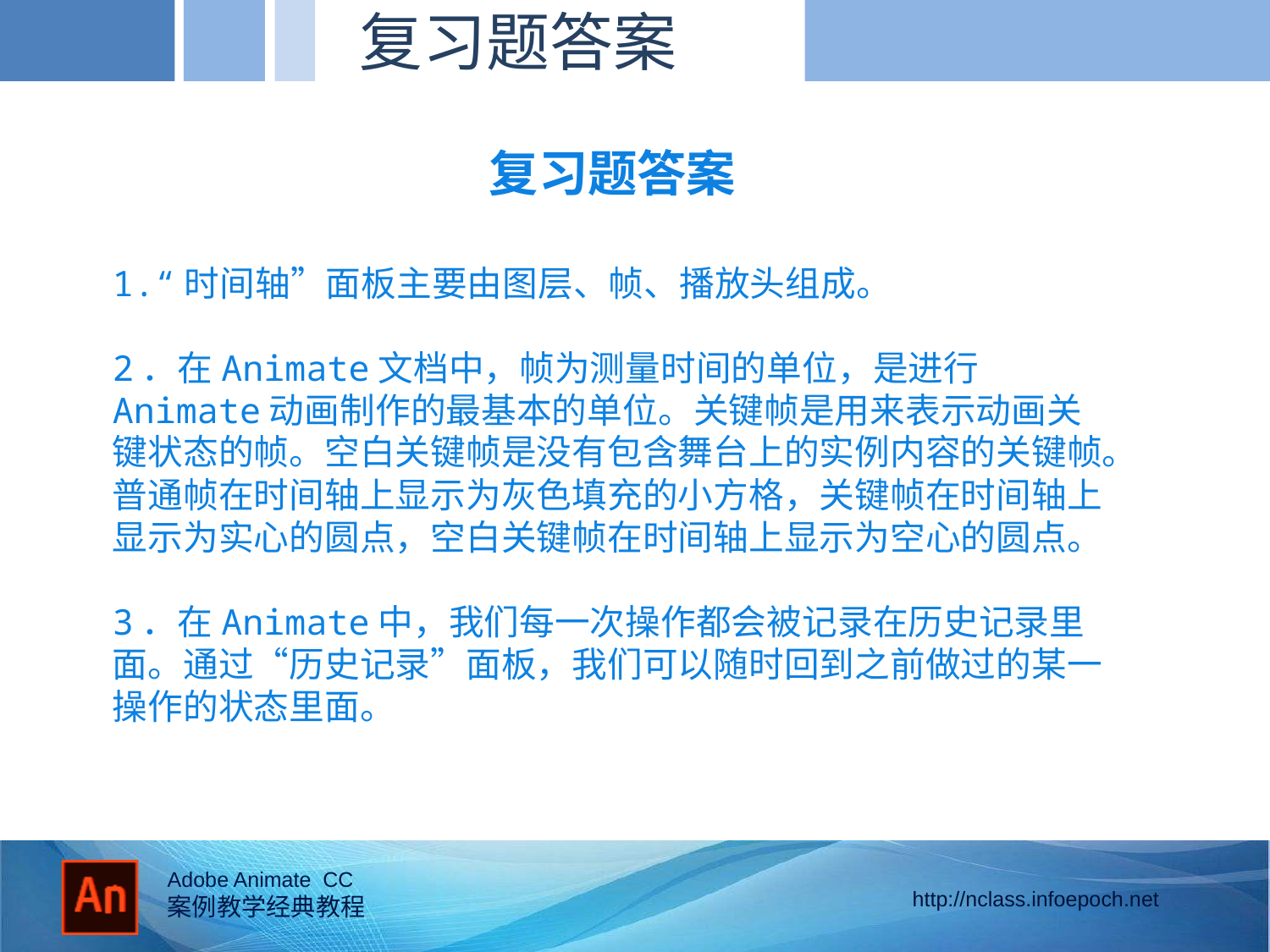

复习题答案
复习题答案

1.“时间轴”面板主要由图层、帧、播放头组成。

2．在Animate文档中，帧为测量时间的单位，是进行Animate动画制作的最基本的单位。关键帧是用来表示动画关键状态的帧。空白关键帧是没有包含舞台上的实例内容的关键帧。普通帧在时间轴上显示为灰色填充的小方格，关键帧在时间轴上显示为实心的圆点，空白关键帧在时间轴上显示为空心的圆点。

3．在Animate中，我们每一次操作都会被记录在历史记录里面。通过“历史记录”面板，我们可以随时回到之前做过的某一操作的状态里面。
的径向